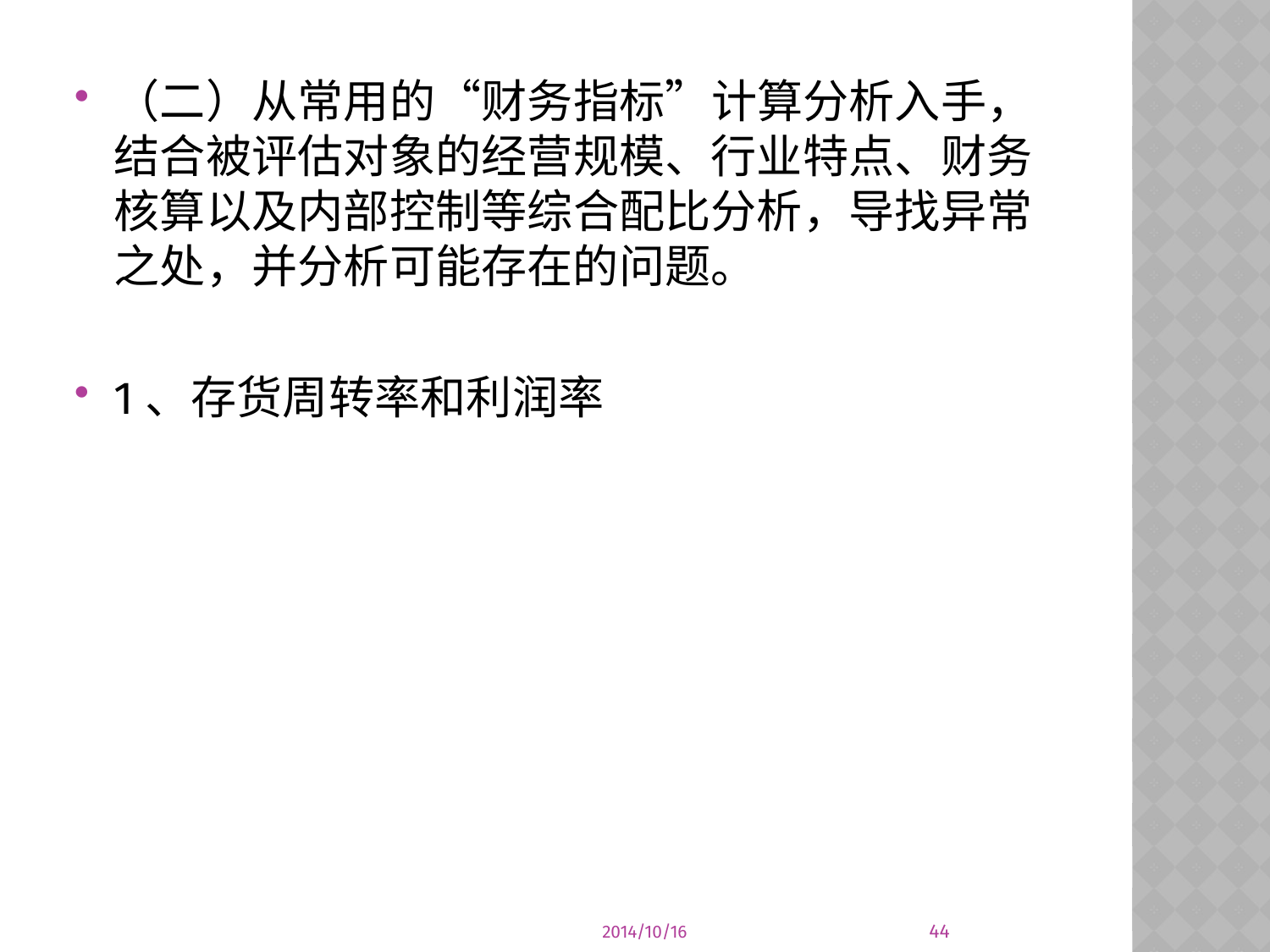

（二）从常用的“财务指标”计算分析入手，结合被评估对象的经营规模、行业特点、财务核算以及内部控制等综合配比分析，导找异常之处，并分析可能存在的问题。

1、存货周转率和利润率

44
2014/10/16